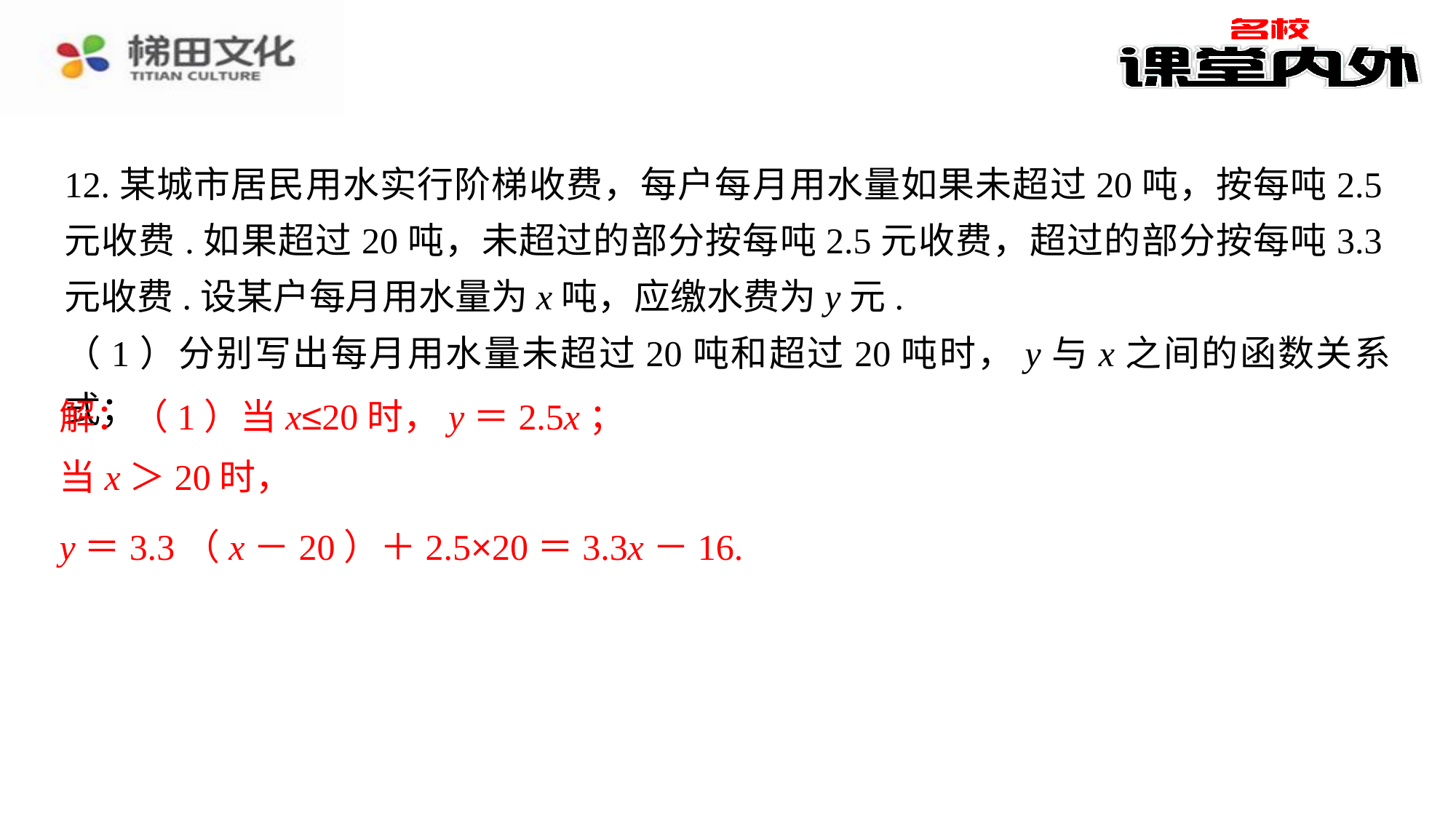

12.某城市居民用水实行阶梯收费，每户每月用水量如果未超过20吨，按每吨2.5元收费.如果超过20吨，未超过的部分按每吨2.5元收费，超过的部分按每吨3.3元收费.设某户每月用水量为x吨，应缴水费为y元.
（1）分别写出每月用水量未超过20吨和超过20吨时，y与x之间的函数关系式；

解：（1）当x≤20时，y＝2.5x；⁠
当x＞20时，⁠
y＝3.3（x－20）＋2.5×20＝3.3x－16.⁠
解：（1）当x≤20时，y＝2.5x；
当x＞20时，
y＝3.3（x－20）＋2.5×20＝3.3x－16.